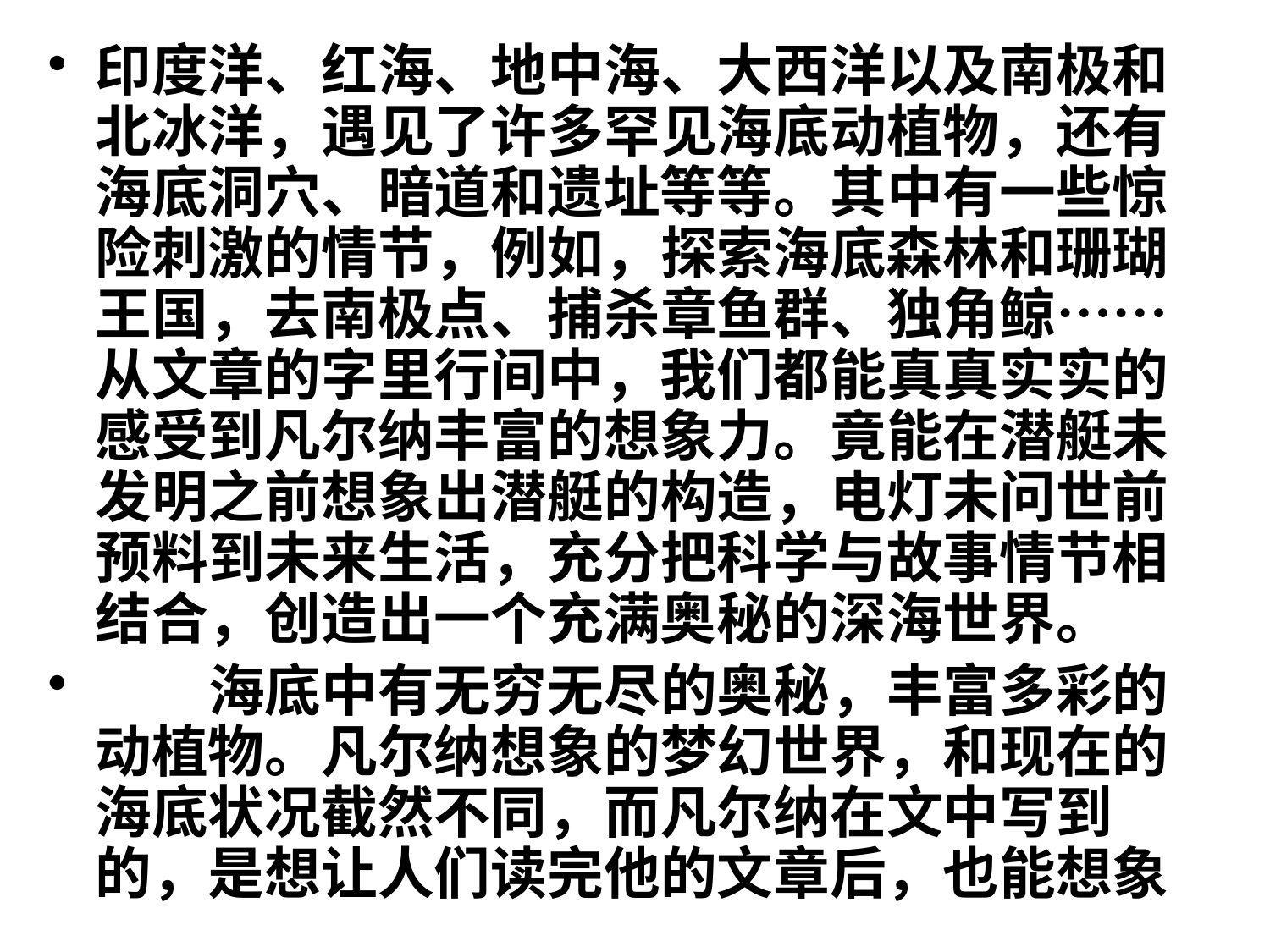

印度洋、红海、地中海、大西洋以及南极和北冰洋，遇见了许多罕见海底动植物，还有海底洞穴、暗道和遗址等等。其中有一些惊险刺激的情节，例如，探索海底森林和珊瑚王国，去南极点、捕杀章鱼群、独角鲸……从文章的字里行间中，我们都能真真实实的感受到凡尔纳丰富的想象力。竟能在潜艇未发明之前想象出潜艇的构造，电灯未问世前预料到未来生活，充分把科学与故事情节相结合，创造出一个充满奥秘的深海世界。
　　海底中有无穷无尽的奥秘，丰富多彩的动植物。凡尔纳想象的梦幻世界，和现在的海底状况截然不同，而凡尔纳在文中写到的，是想让人们读完他的文章后，也能想象

#